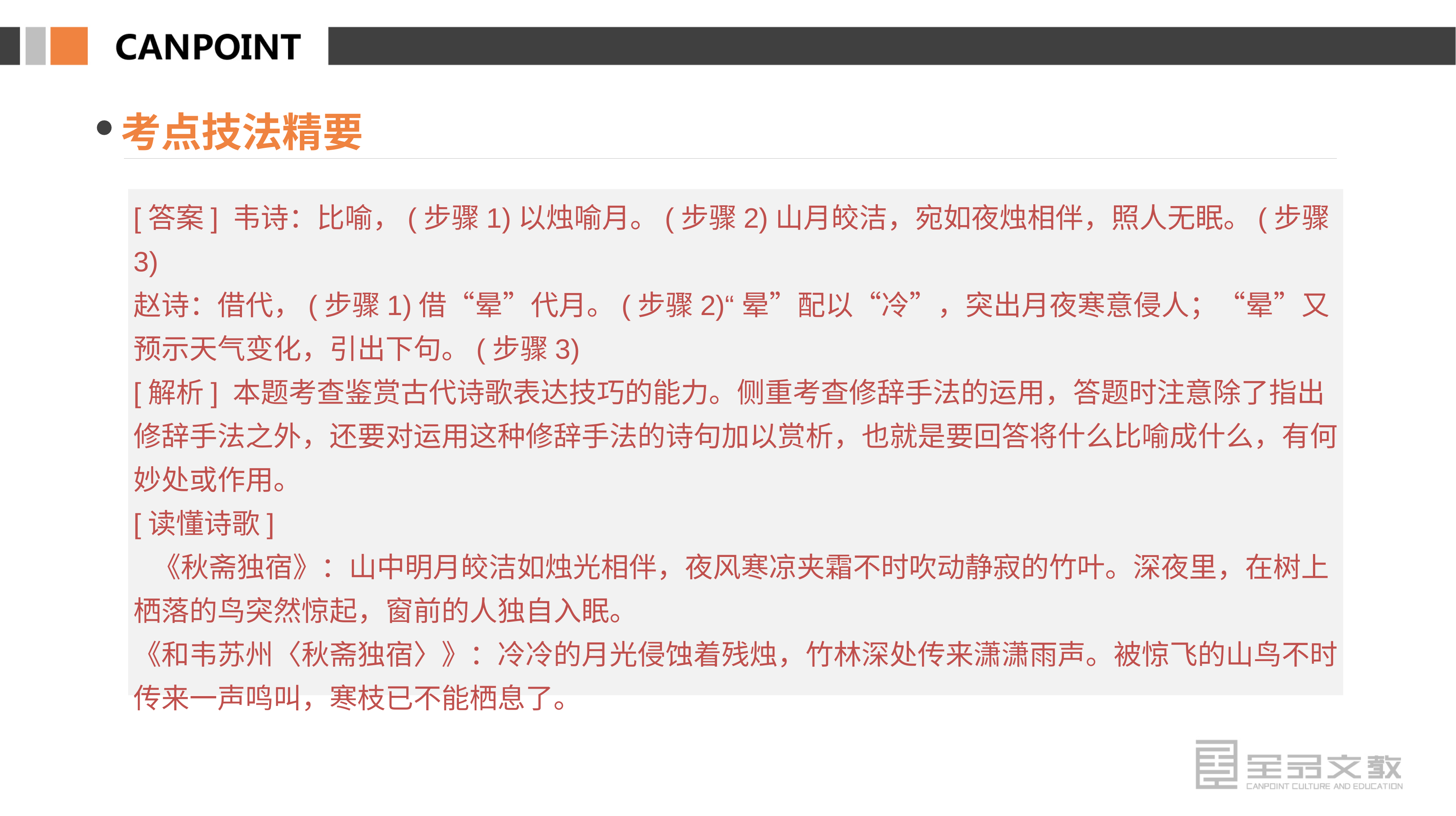

考点技法精要

[答案] 韦诗：比喻，(步骤1)以烛喻月。(步骤2)山月皎洁，宛如夜烛相伴，照人无眠。(步骤3)
赵诗：借代，(步骤1)借“晕”代月。(步骤2)“晕”配以“冷”，突出月夜寒意侵人；“晕”又预示天气变化，引出下句。(步骤3)
[解析] 本题考查鉴赏古代诗歌表达技巧的能力。侧重考查修辞手法的运用，答题时注意除了指出修辞手法之外，还要对运用这种修辞手法的诗句加以赏析，也就是要回答将什么比喻成什么，有何妙处或作用。
[读懂诗歌]
  《秋斋独宿》：山中明月皎洁如烛光相伴，夜风寒凉夹霜不时吹动静寂的竹叶。深夜里，在树上栖落的鸟突然惊起，窗前的人独自入眠。
《和韦苏州〈秋斋独宿〉》：冷冷的月光侵蚀着残烛，竹林深处传来潇潇雨声。被惊飞的山鸟不时传来一声鸣叫，寒枝已不能栖息了。